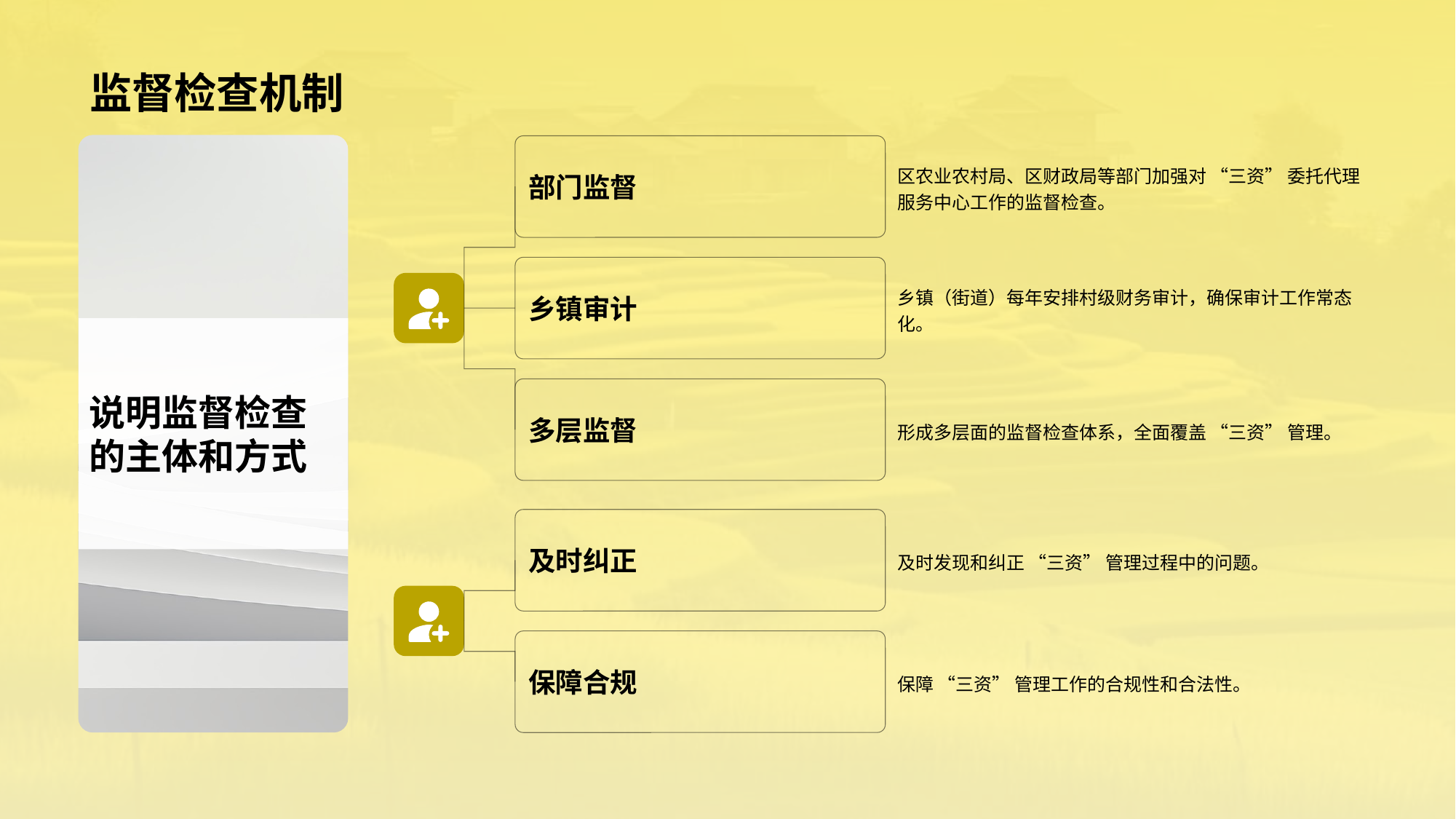

# 监督检查机制

部门监督
区农业农村局、区财政局等部门加强对 “三资” 委托代理服务中心工作的监督检查。

乡镇审计
乡镇（街道）每年安排村级财务审计，确保审计工作常态化。

多层监督
形成多层面的监督检查体系，全面覆盖 “三资” 管理。
说明监督检查的主体和方式
及时纠正
及时发现和纠正 “三资” 管理过程中的问题。
保障合规
保障 “三资” 管理工作的合规性和合法性。